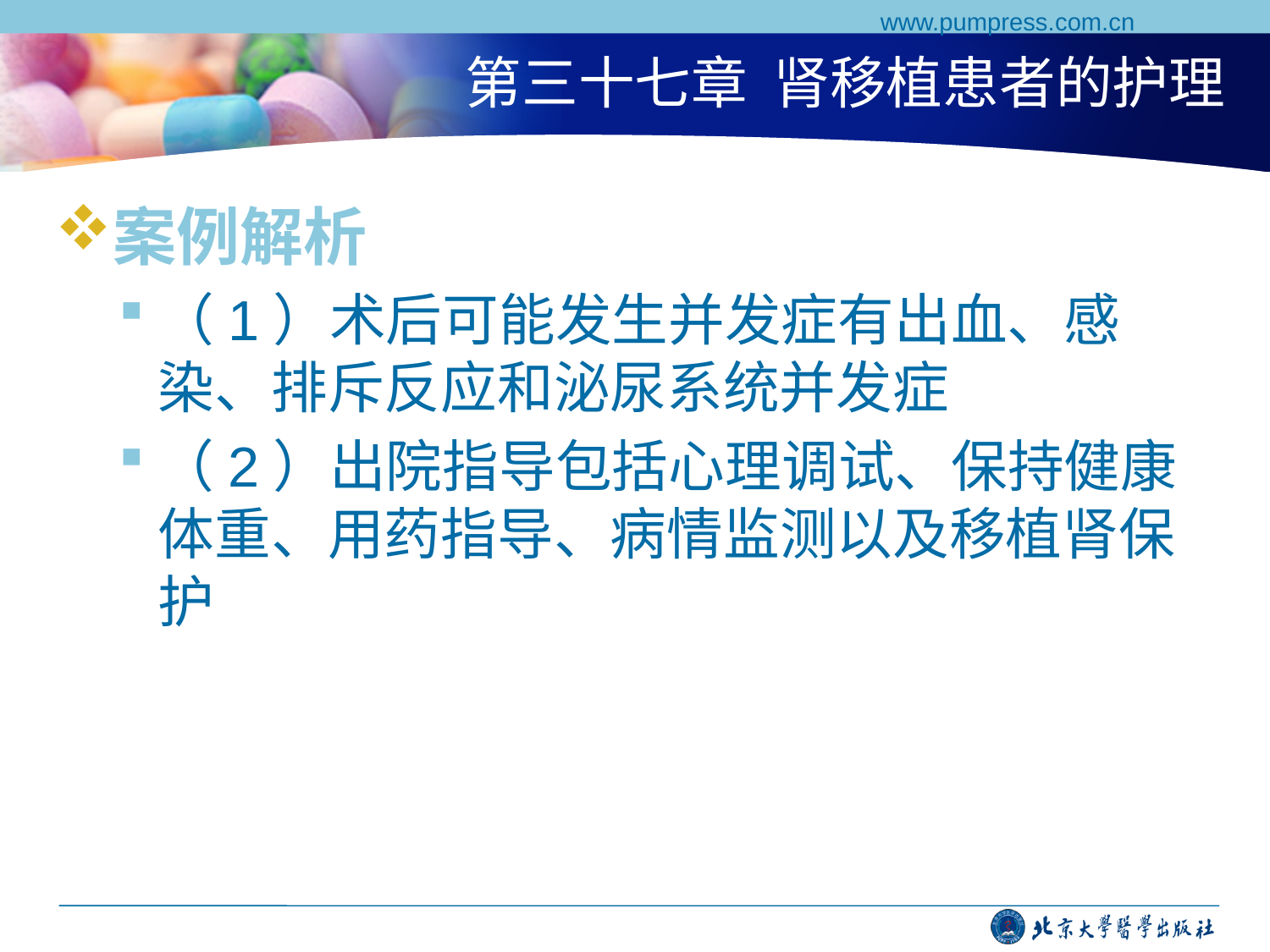

www.pumpress.com.cn
# 第三十七章  肾移植患者的护理
案例解析
（1）术后可能发生并发症有出血、感染、排斥反应和泌尿系统并发症
（2）出院指导包括心理调试、保持健康体重、用药指导、病情监测以及移植肾保护